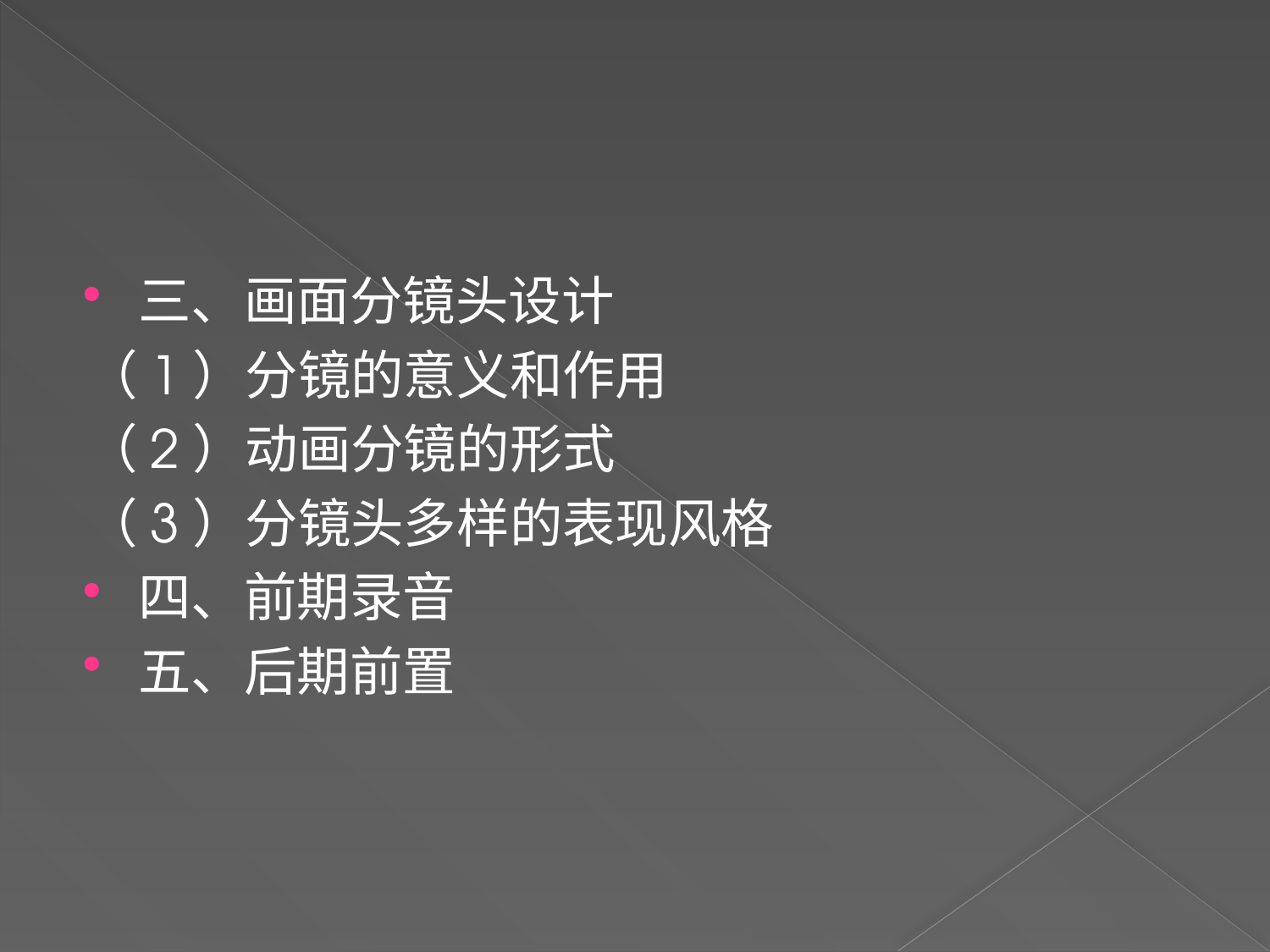

#
三、画面分镜头设计
（1）分镜的意义和作用
（2）动画分镜的形式
（3）分镜头多样的表现风格
四、前期录音
五、后期前置